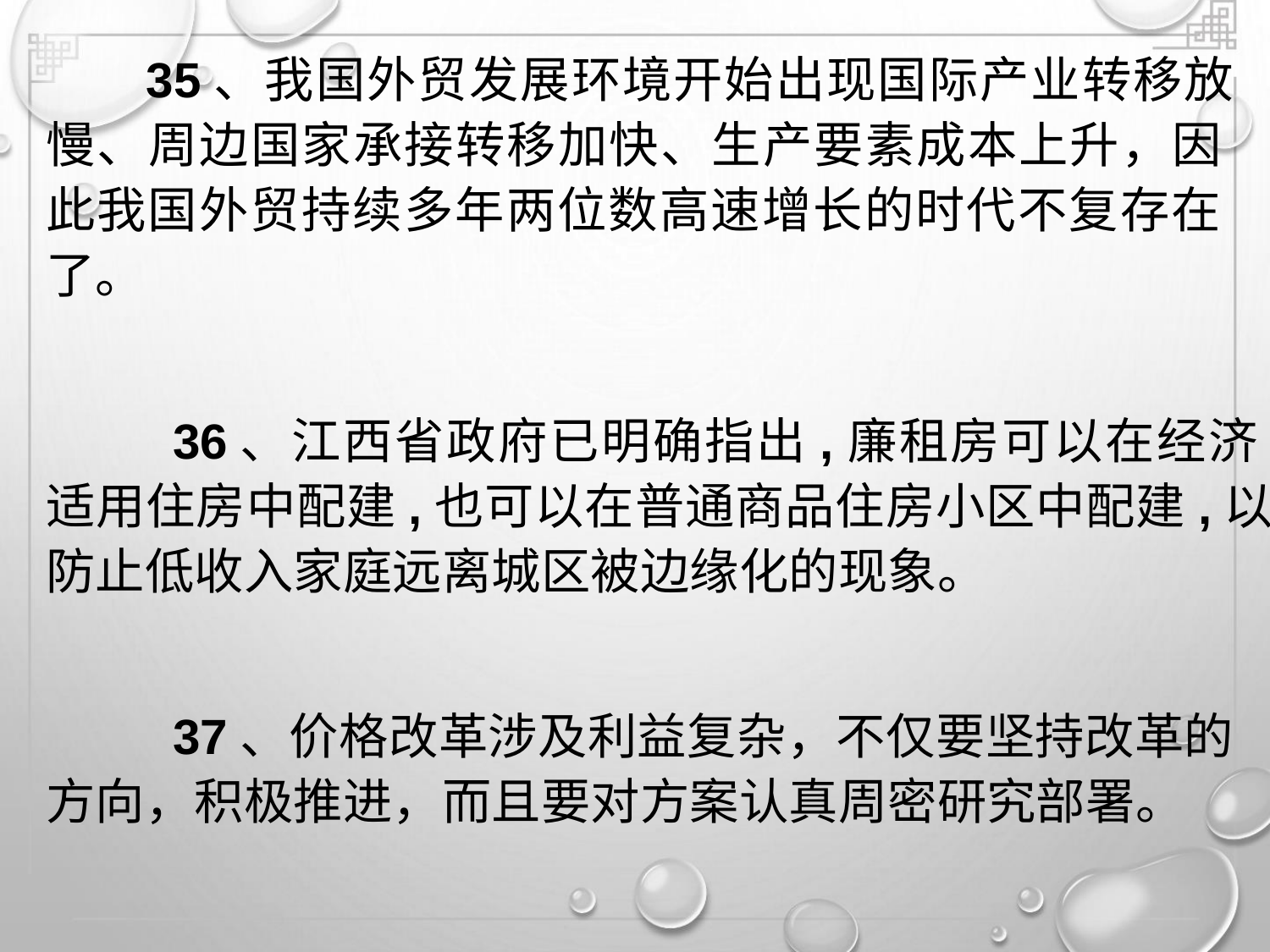

35、我国外贸发展环境开始出现国际产业转移放
慢、周边国家承接转移加快、生产要素成本上升，因
此我国外贸持续多年两位数高速增长的时代不复存在
了。
36、江西省政府已明确指出,廉租房可以在经济
适用住房中配建,也可以在普通商品住房小区中配建,以
防止低收入家庭远离城区被边缘化的现象。
37、价格改革涉及利益复杂，不仅要坚持改革的
方向，积极推进，而且要对方案认真周密研究部署。